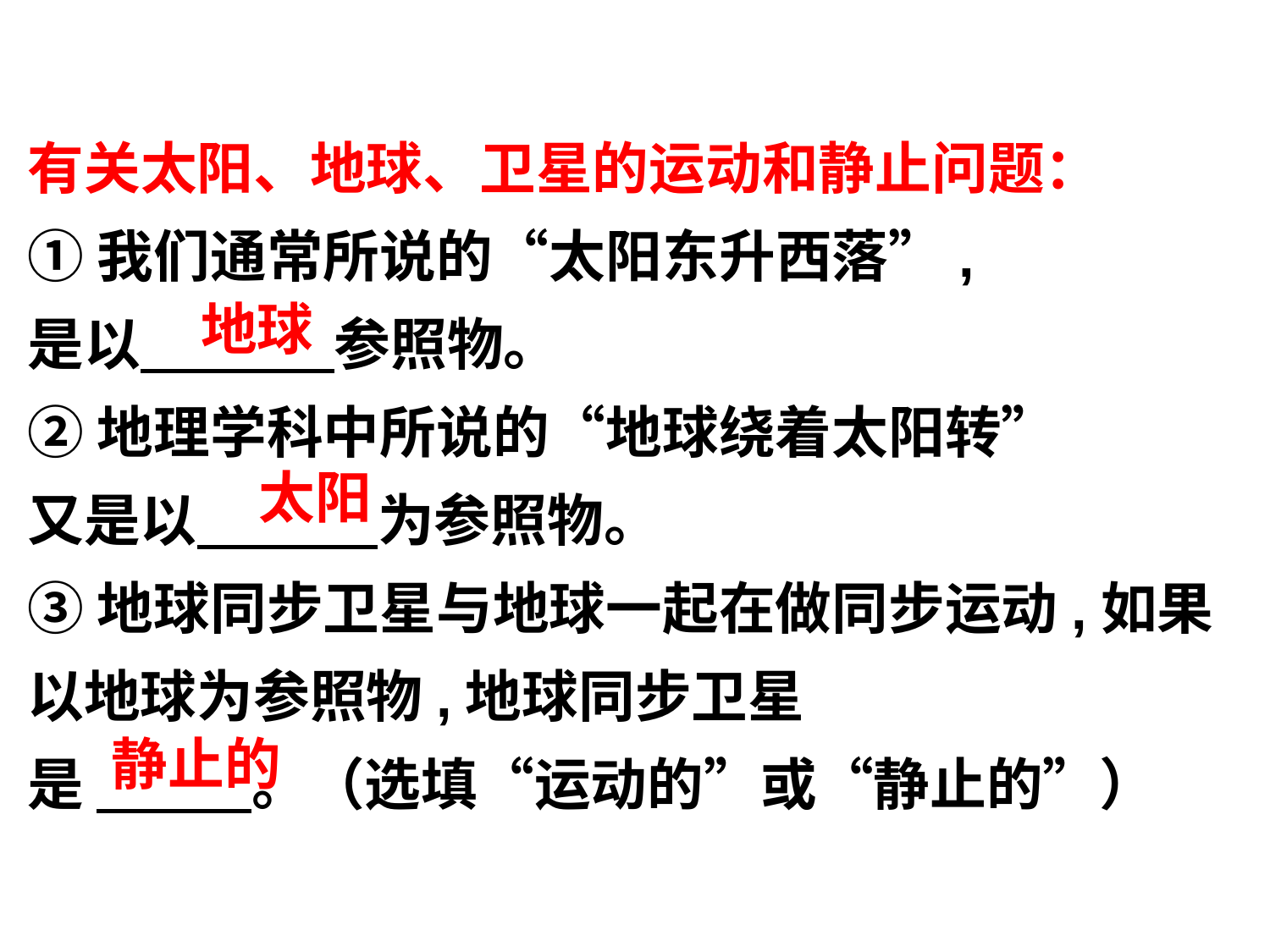

有关太阳、地球、卫星的运动和静止问题：
①我们通常所说的“太阳东升西落”,
是以               参照物。
②地理学科中所说的“地球绕着太阳转”
又是以              为参照物。
③地球同步卫星与地球一起在做同步运动,如果以地球为参照物,地球同步卫星
是             。（选填“运动的”或“静止的”）
地球
太阳
静止的